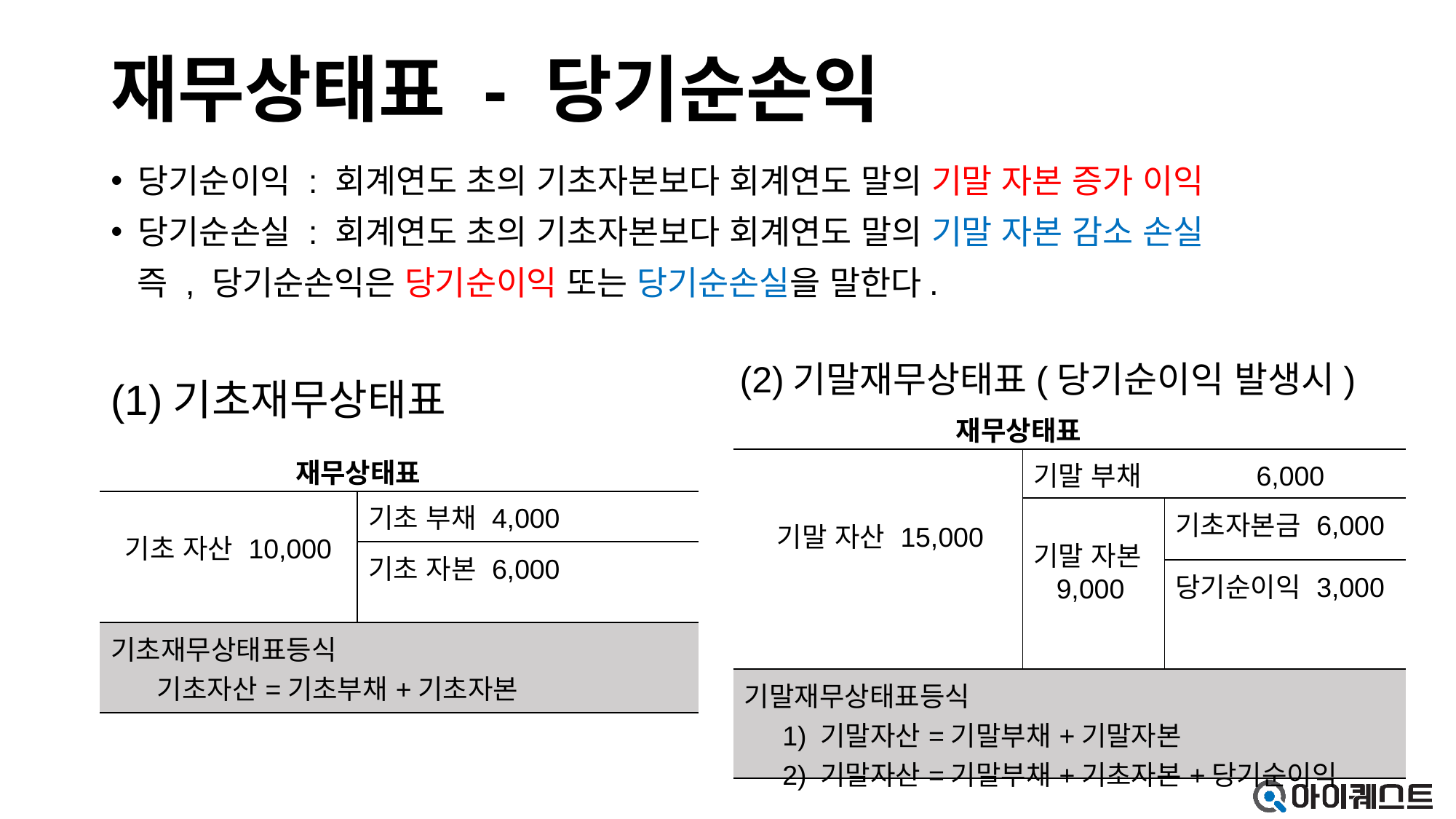

# 재무상태표 - 당기순손익
당기순이익 : 회계연도 초의 기초자본보다 회계연도 말의 기말 자본 증가 이익
당기순손실 : 회계연도 초의 기초자본보다 회계연도 말의 기말 자본 감소 손실
  즉 , 당기순손익은 당기순이익 또는 당기순손실을 말한다.

(1)기초재무상태표

(2)기말재무상태표(당기순이익 발생시)
재무상태표
| 기말 자산 15,000 | 기말 부채 6,000 |  |
| --- | --- | --- |
|  | 기말 자본 9,000 | 기초자본금 6,000 |
|  |  | 당기순이익 3,000 |
| 기말재무상태표등식 1) 기말자산=기말부채+기말자본 2) 기말자산=기말부채+기초자본+당기순이익 |  |  |
재무상태표
| 기초 자산 10,000 | 기초 부채 4,000 |
| --- | --- |
|  | 기초 자본 6,000 |
| 기초재무상태표등식 기초자산=기초부채+기초자본 |  |